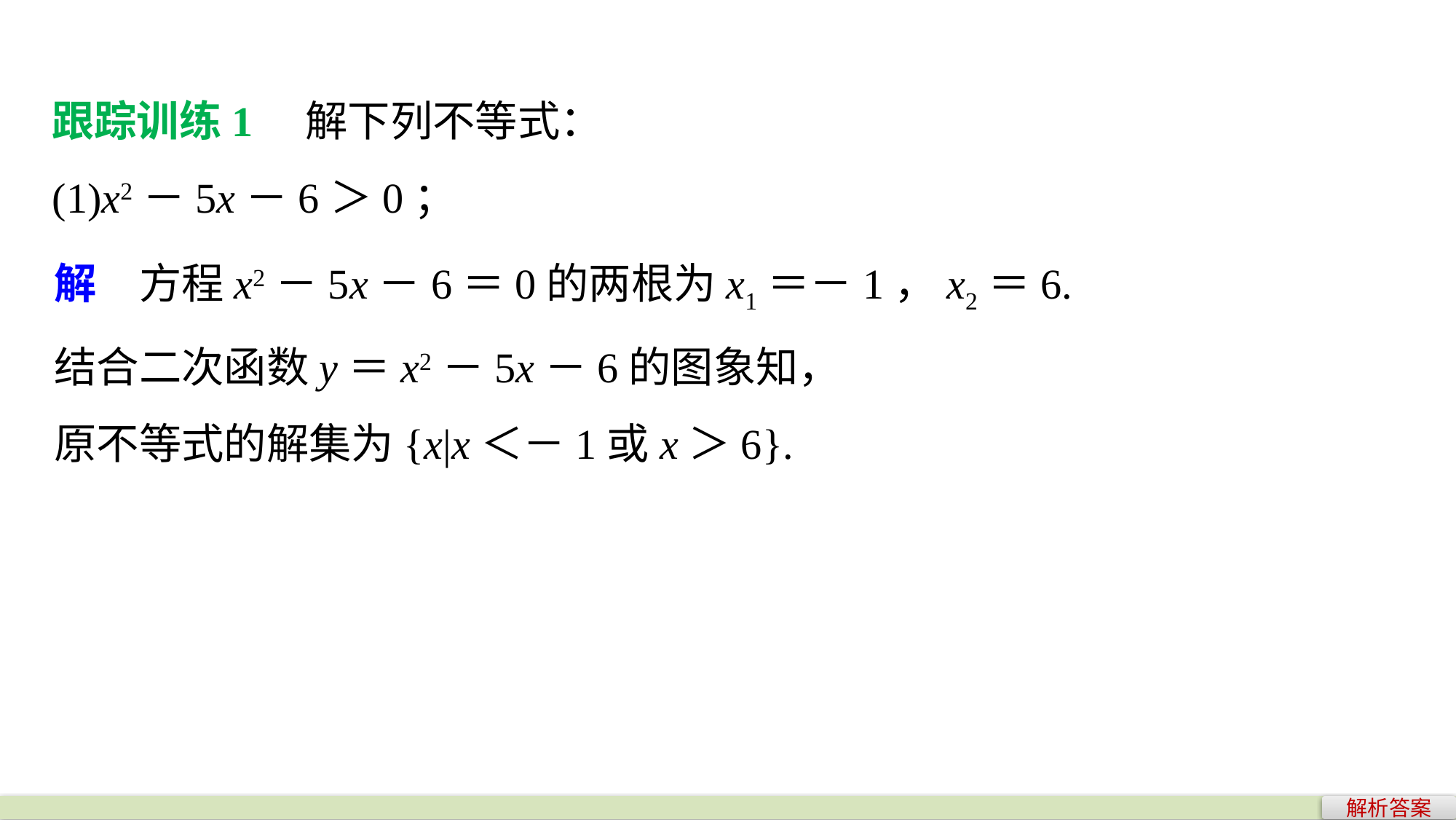

跟踪训练1　解下列不等式：
(1)x2－5x－6＞0；
解　方程x2－5x－6＝0的两根为x1＝－1，x2＝6.
结合二次函数y＝x2－5x－6的图象知，
原不等式的解集为{x|x＜－1或x＞6}.
解析答案